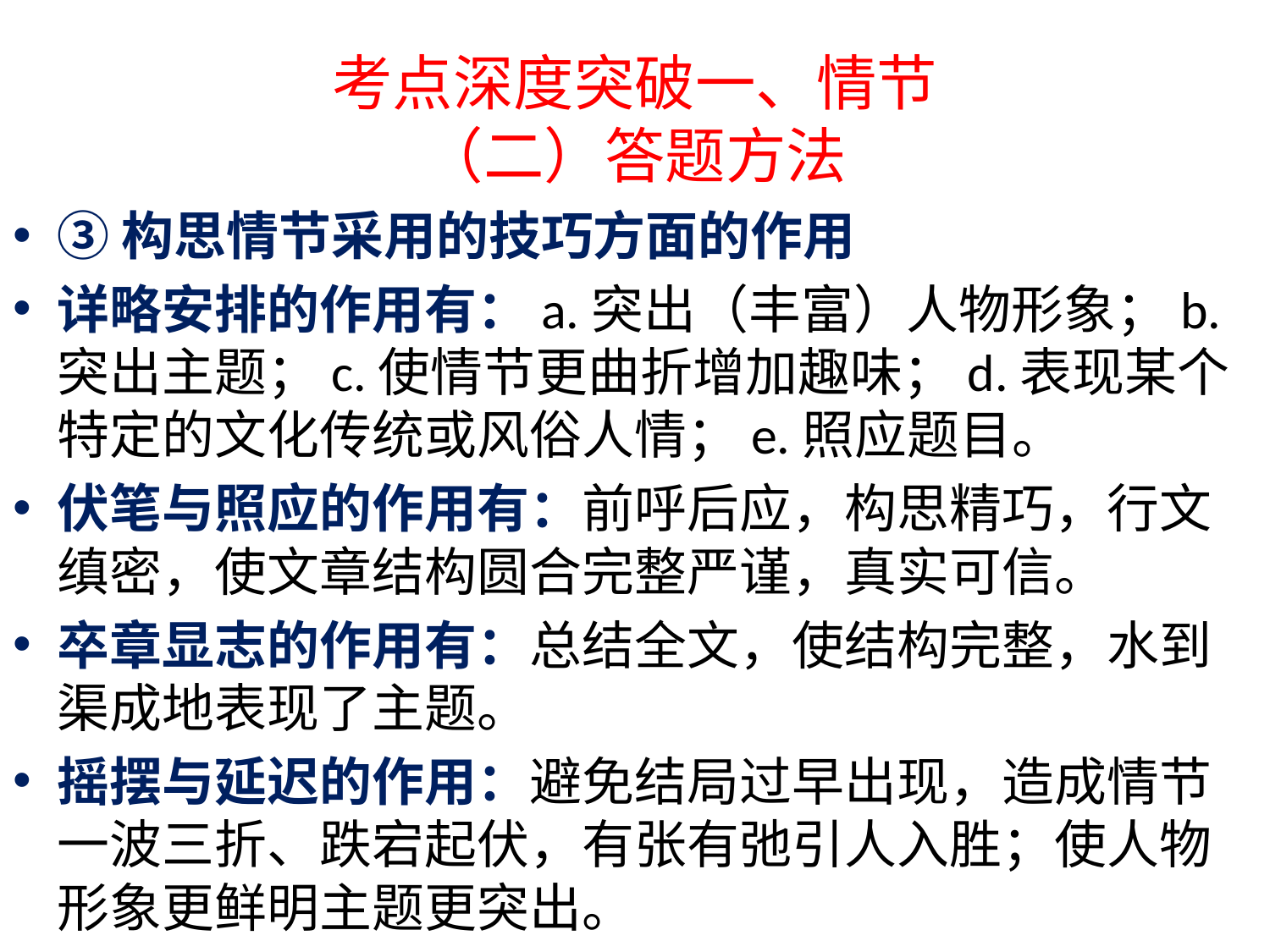

# 考点深度突破一、情节 （二）答题方法
③构思情节采用的技巧方面的作用
详略安排的作用有：a.突出（丰富）人物形象；b.突出主题；c.使情节更曲折增加趣味；d.表现某个特定的文化传统或风俗人情；e.照应题目。
伏笔与照应的作用有：前呼后应，构思精巧，行文缜密，使文章结构圆合完整严谨，真实可信。
卒章显志的作用有：总结全文，使结构完整，水到渠成地表现了主题。
摇摆与延迟的作用：避免结局过早出现，造成情节一波三折、跌宕起伏，有张有弛引人入胜；使人物形象更鲜明主题更突出。